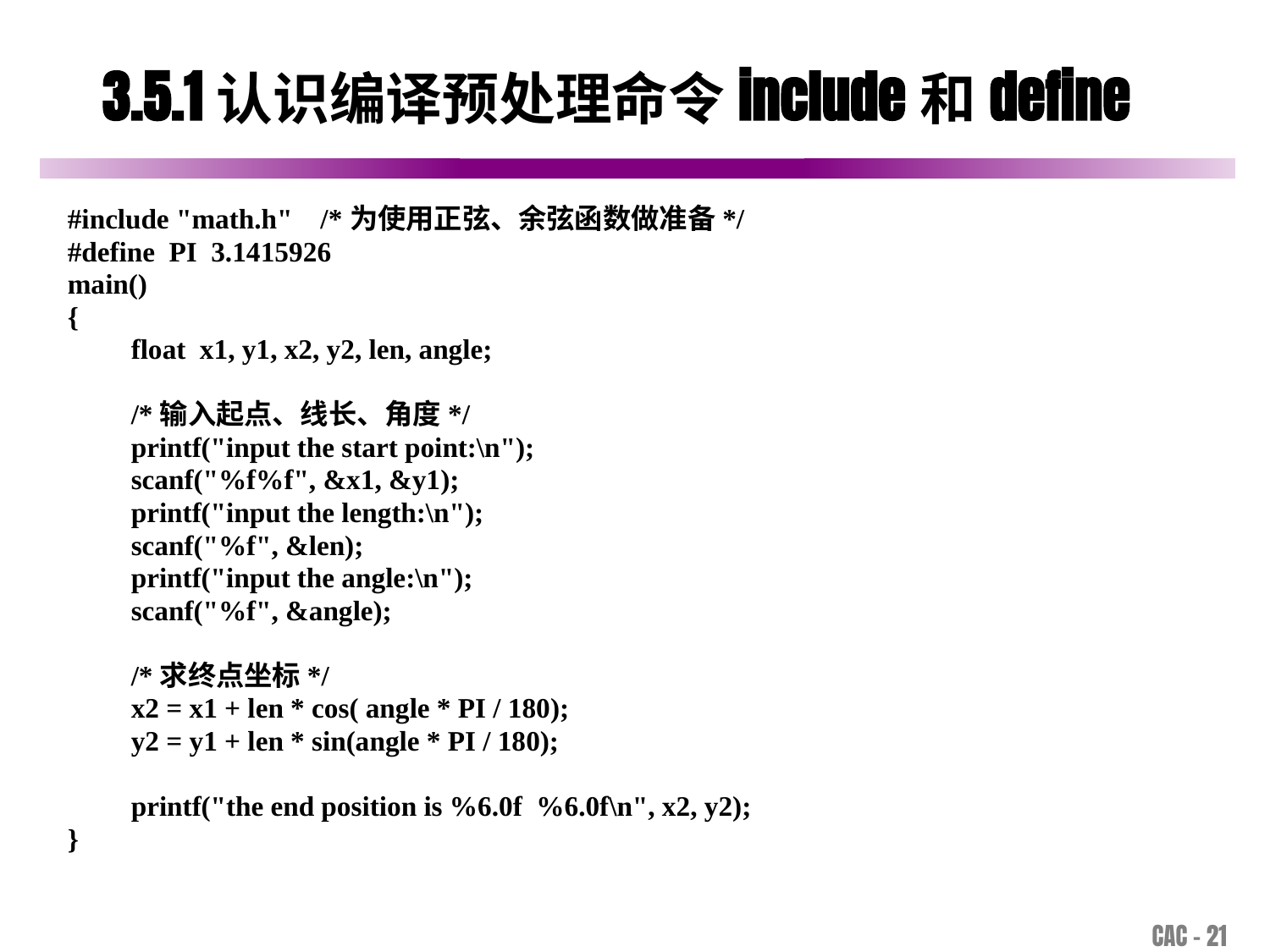

# 3.5.1认识编译预处理命令include和define
#include "math.h"    /*为使用正弦、余弦函数做准备*/
#define  PI  3.1415926
main()
{
float  x1, y1, x2, y2, len, angle;

/*输入起点、线长、角度*/
printf("input the start point:\n");
scanf("%f%f", &x1, &y1);
printf("input the length:\n");
scanf("%f", &len);
printf("input the angle:\n");
scanf("%f", &angle);

/*求终点坐标*/
x2 = x1 + len * cos( angle * PI / 180);
y2 = y1 + len * sin(angle * PI / 180);

printf("the end position is %6.0f  %6.0f\n", x2, y2);
}
21